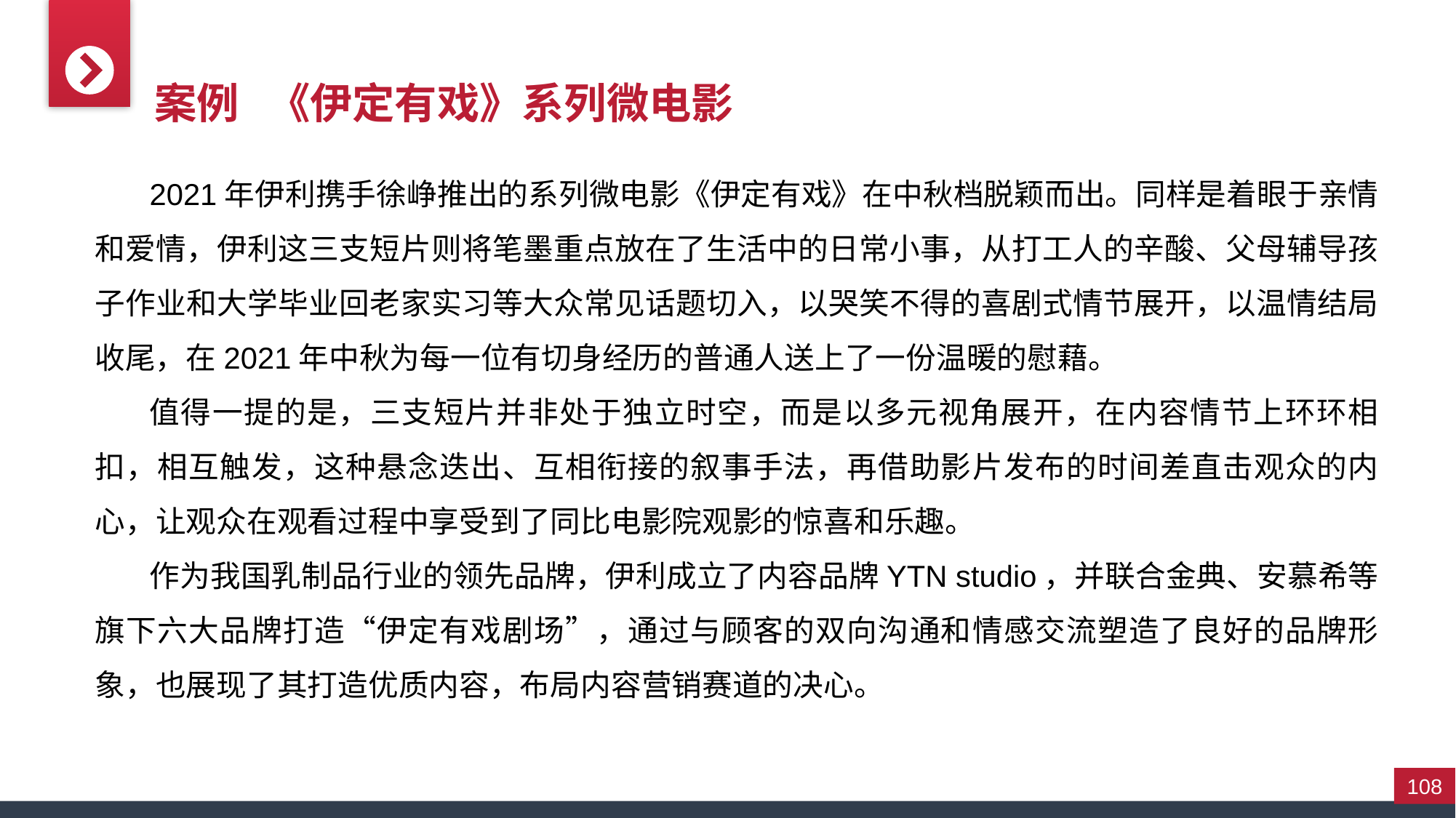

案例   《伊定有戏》系列微电影
2021年伊利携手徐峥推出的系列微电影《伊定有戏》在中秋档脱颖而出。同样是着眼于亲情和爱情，伊利这三支短片则将笔墨重点放在了生活中的日常小事，从打工人的辛酸、父母辅导孩子作业和大学毕业回老家实习等大众常见话题切入，以哭笑不得的喜剧式情节展开，以温情结局收尾，在2021年中秋为每一位有切身经历的普通人送上了一份温暖的慰藉。
值得一提的是，三支短片并非处于独立时空，而是以多元视角展开，在内容情节上环环相扣，相互触发，这种悬念迭出、互相衔接的叙事手法，再借助影片发布的时间差直击观众的内心，让观众在观看过程中享受到了同比电影院观影的惊喜和乐趣。
作为我国乳制品行业的领先品牌，伊利成立了内容品牌YTN studio，并联合金典、安慕希等旗下六大品牌打造“伊定有戏剧场”，通过与顾客的双向沟通和情感交流塑造了良好的品牌形象，也展现了其打造优质内容，布局内容营销赛道的决心。